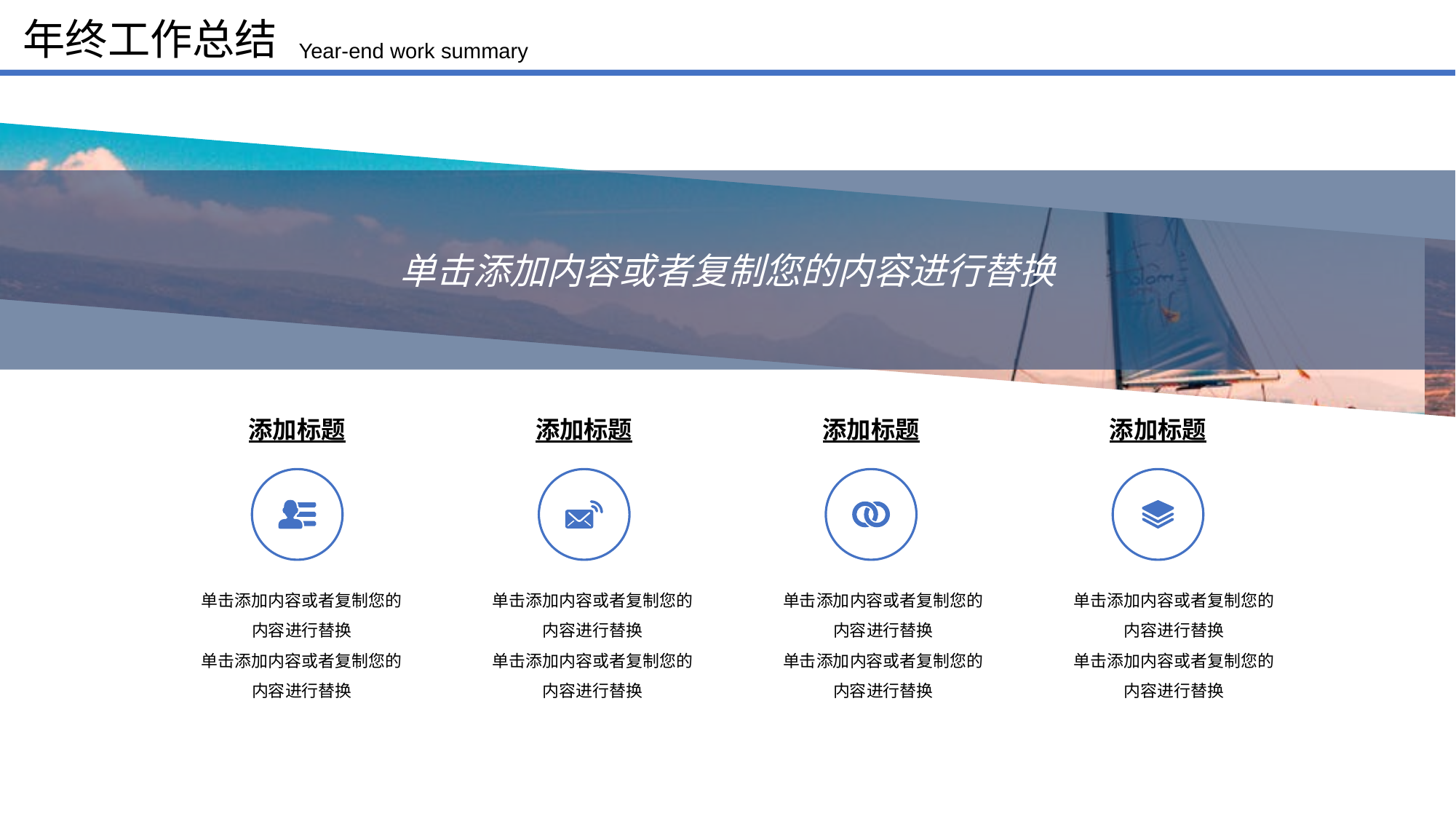

年终工作总结
Year-end work summary

单击添加内容或者复制您的内容进行替换
添加标题
添加标题
添加标题
添加标题

单击添加内容或者复制您的
内容进行替换
单击添加内容或者复制您的
内容进行替换

单击添加内容或者复制您的
内容进行替换
单击添加内容或者复制您的
内容进行替换

单击添加内容或者复制您的
内容进行替换
单击添加内容或者复制您的
内容进行替换

单击添加内容或者复制您的
内容进行替换
单击添加内容或者复制您的
内容进行替换